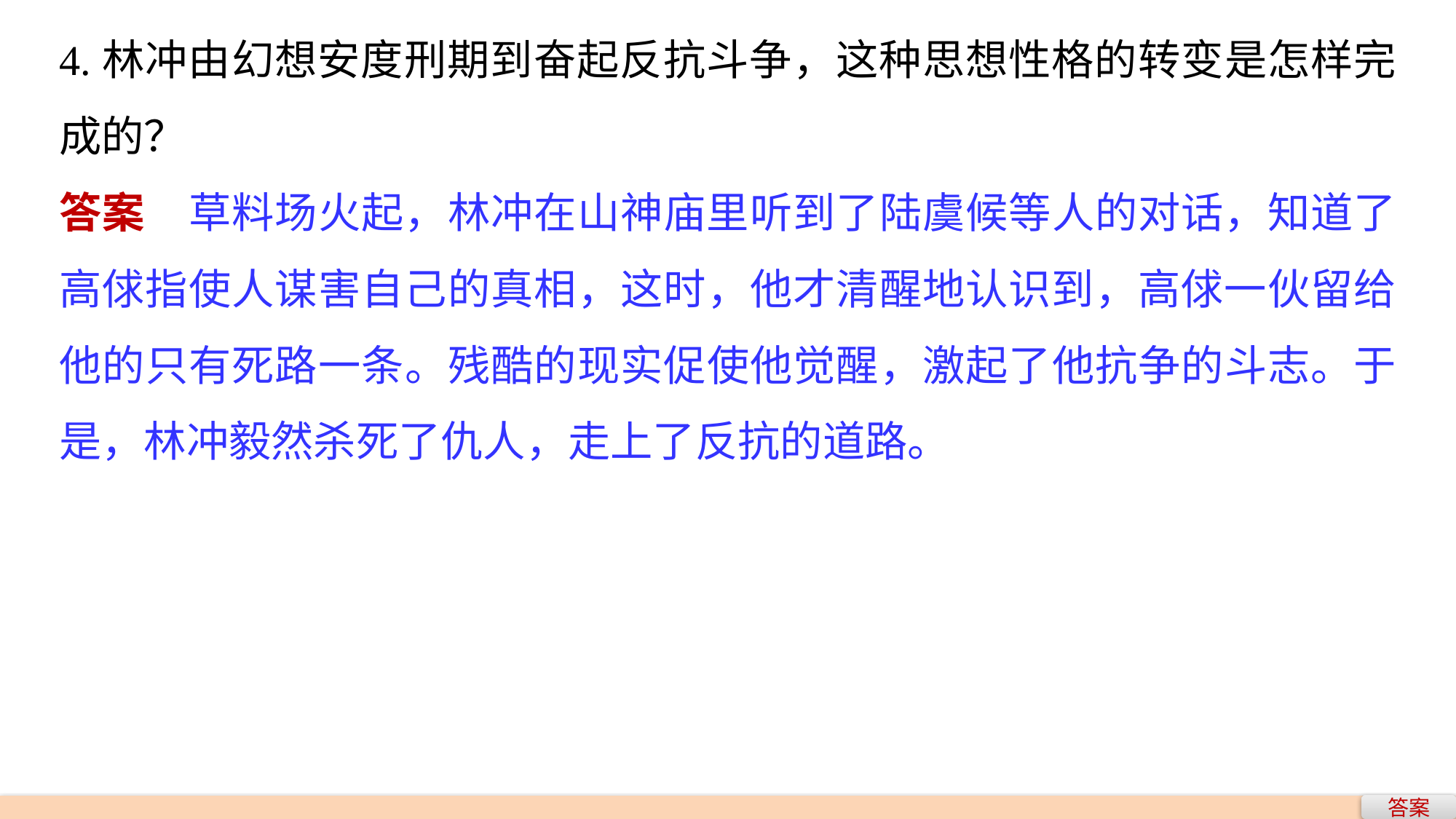

4.林冲由幻想安度刑期到奋起反抗斗争，这种思想性格的转变是怎样完成的？
答案　草料场火起，林冲在山神庙里听到了陆虞候等人的对话，知道了高俅指使人谋害自己的真相，这时，他才清醒地认识到，高俅一伙留给他的只有死路一条。残酷的现实促使他觉醒，激起了他抗争的斗志。于是，林冲毅然杀死了仇人，走上了反抗的道路。
答案